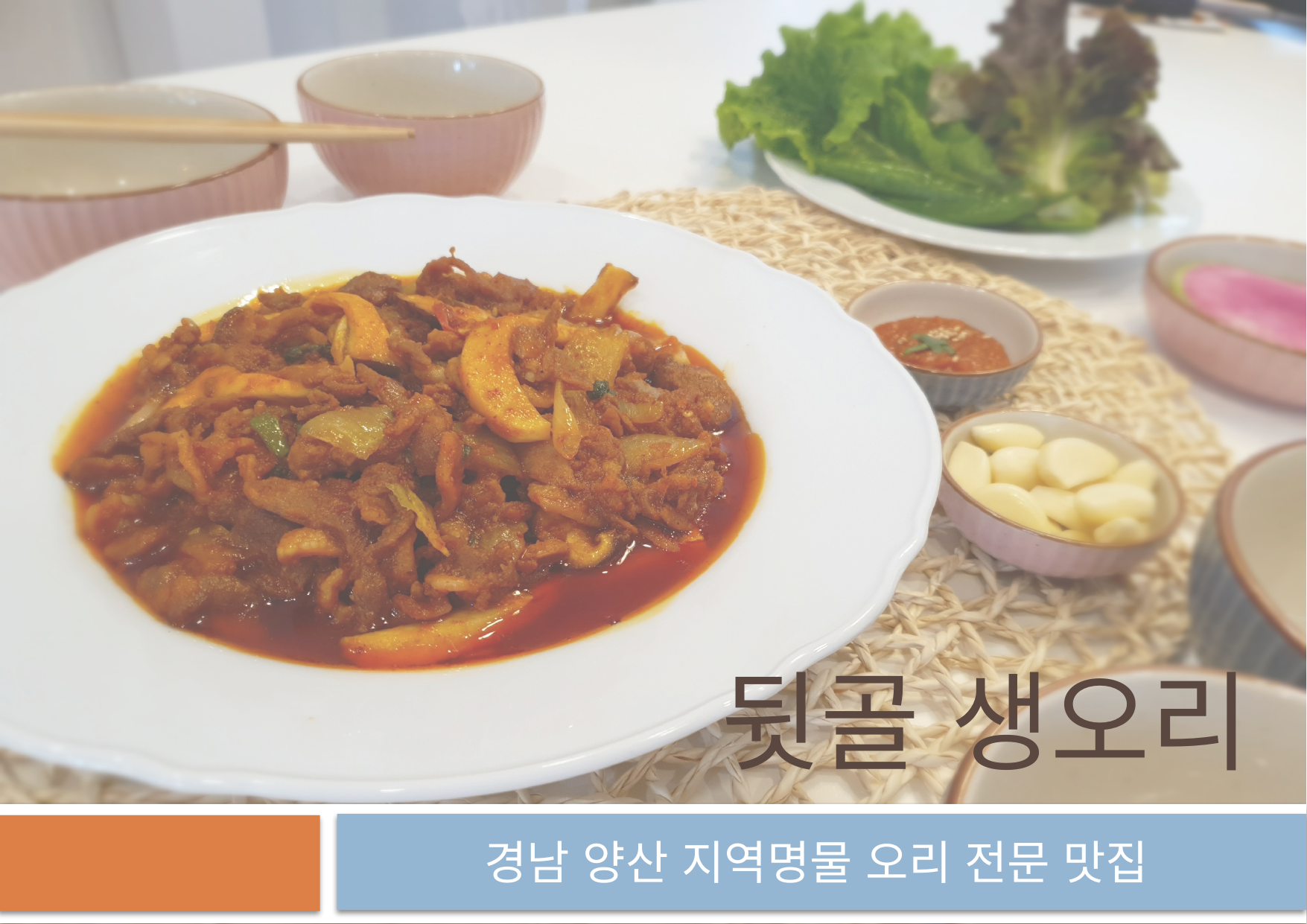

# 뒷골 생오리
경남 양산 지역명물 오리 전문 맛집